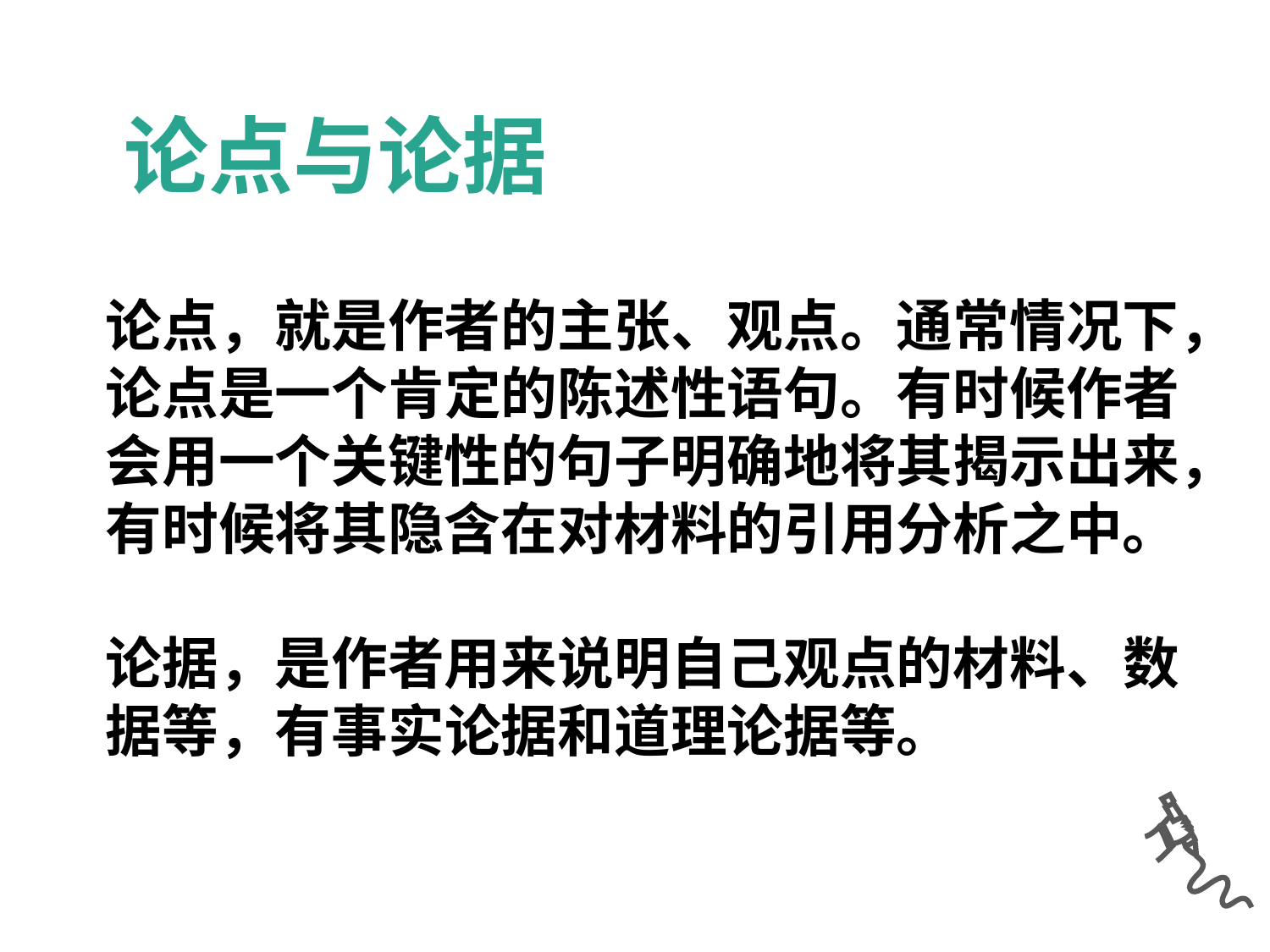

论点与论据
论点，就是作者的主张、观点。通常情况下，论点是一个肯定的陈述性语句。有时候作者会用一个关键性的句子明确地将其揭示出来，有时候将其隐含在对材料的引用分析之中。

论据，是作者用来说明自己观点的材料、数据等，有事实论据和道理论据等。